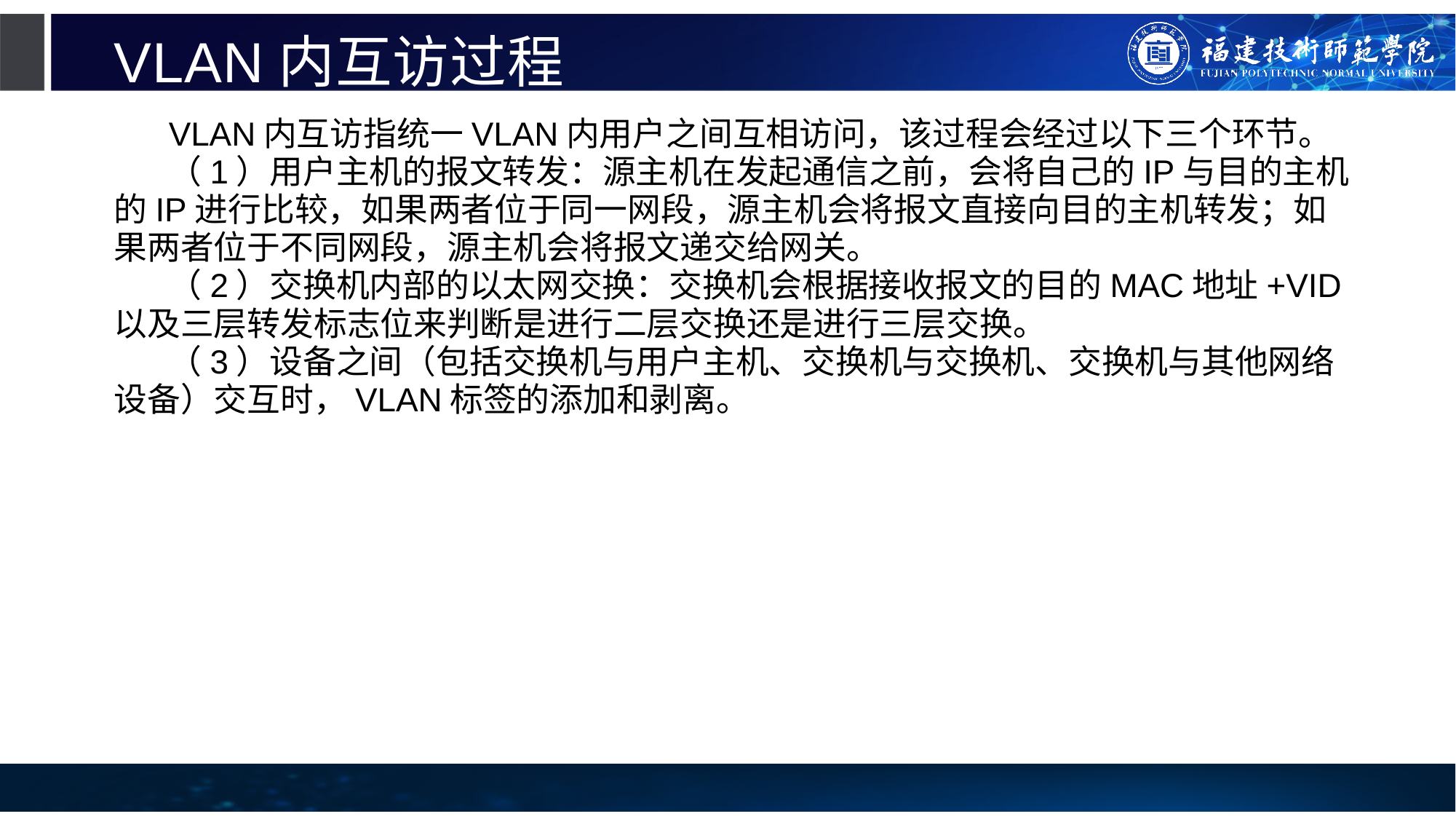

# VLAN内互访过程
VLAN内互访指统一VLAN内用户之间互相访问，该过程会经过以下三个环节。
（1）用户主机的报文转发：源主机在发起通信之前，会将自己的IP与目的主机的IP进行比较，如果两者位于同一网段，源主机会将报文直接向目的主机转发；如果两者位于不同网段，源主机会将报文递交给网关。
（2）交换机内部的以太网交换：交换机会根据接收报文的目的MAC地址+VID以及三层转发标志位来判断是进行二层交换还是进行三层交换。
（3）设备之间（包括交换机与用户主机、交换机与交换机、交换机与其他网络设备）交互时，VLAN标签的添加和剥离。